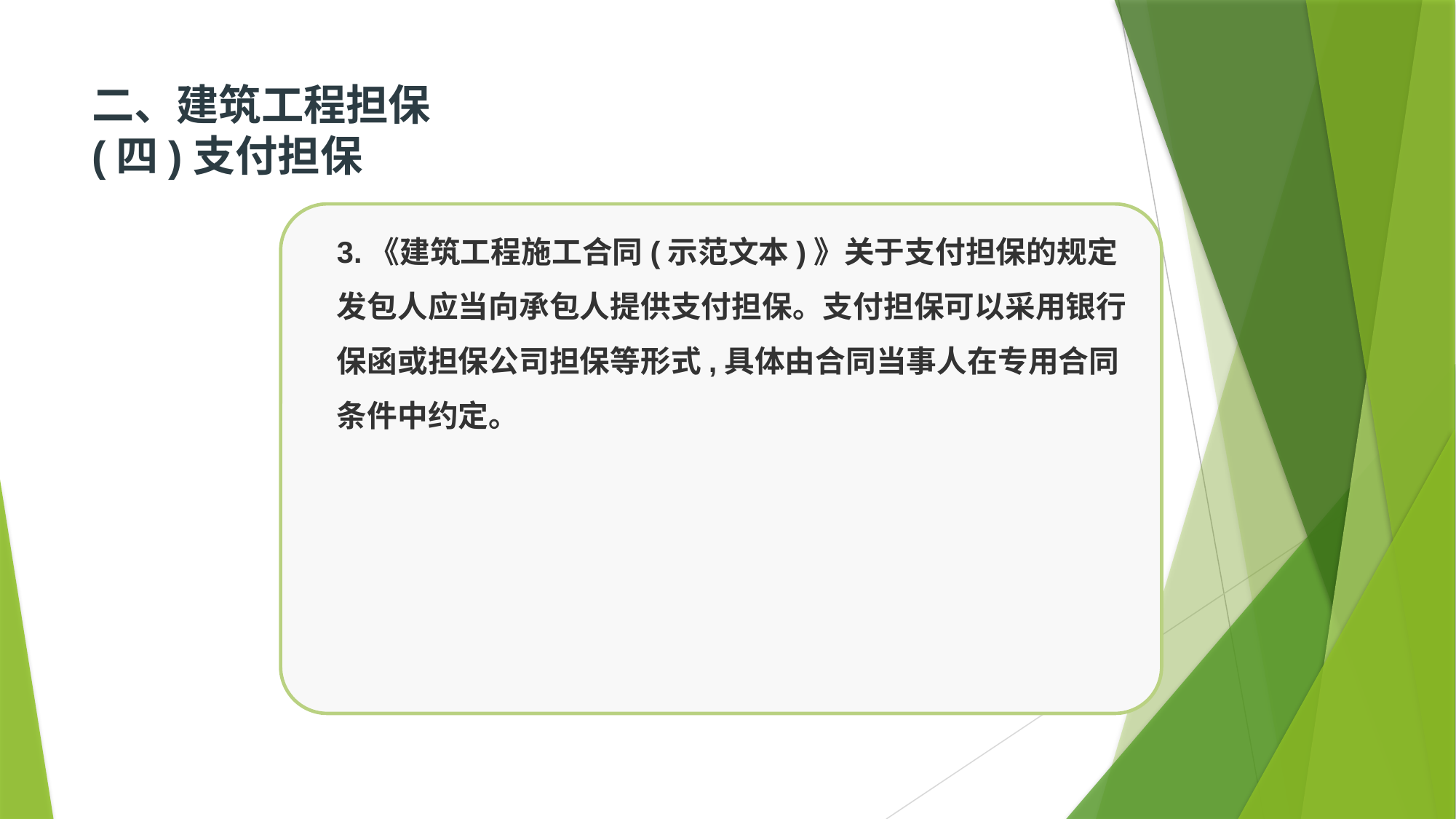

# 二、建筑工程担保 (四)支付担保

3.《建筑工程施工合同(示范文本)》关于支付担保的规定
发包人应当向承包人提供支付担保。支付担保可以采用银行保函或担保公司担保等形式,具体由合同当事人在专用合同条件中约定。